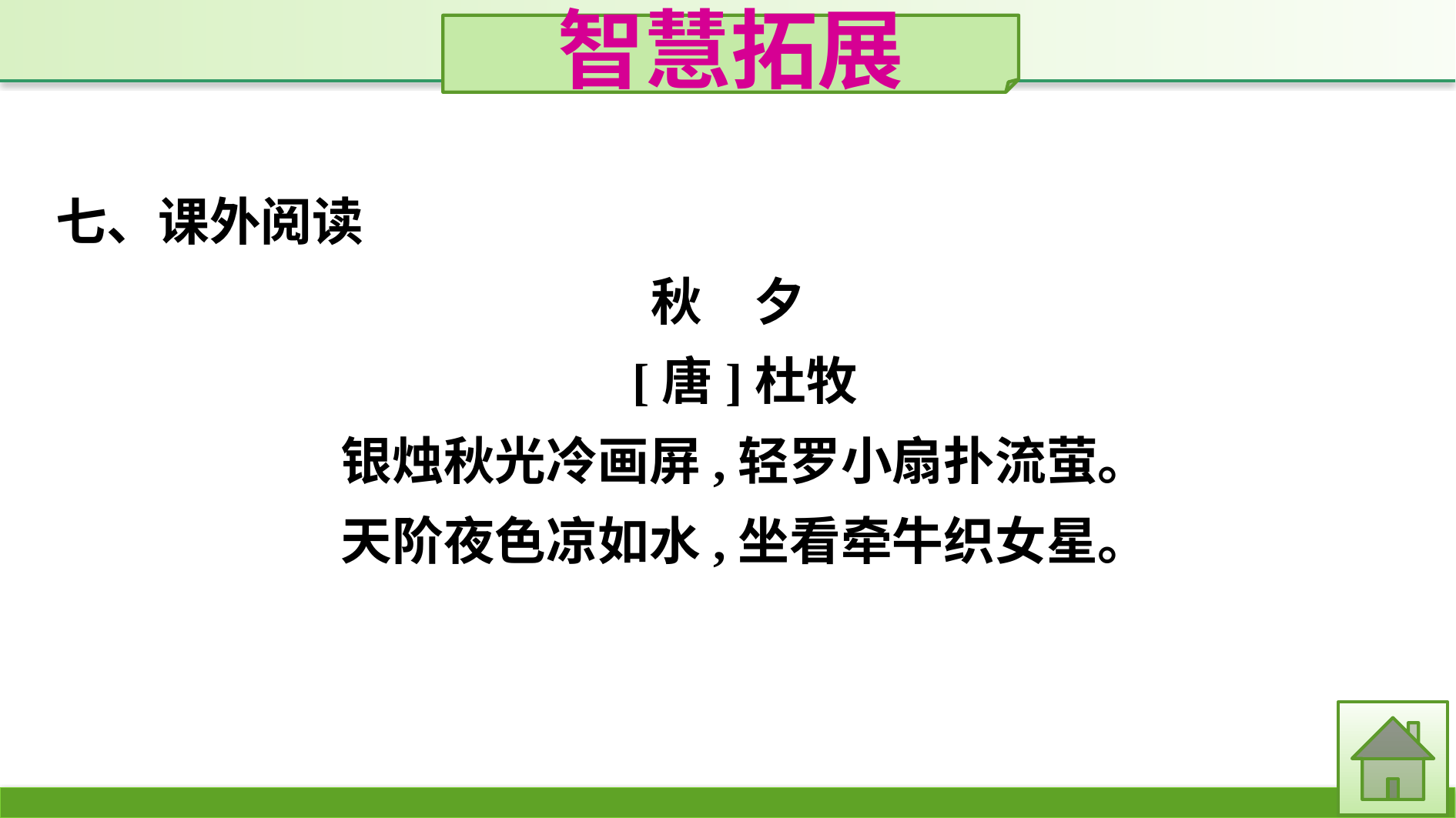

智慧拓展
七、课外阅读
秋　夕
[唐]杜牧
银烛秋光冷画屏,轻罗小扇扑流萤。
天阶夜色凉如水,坐看牵牛织女星。